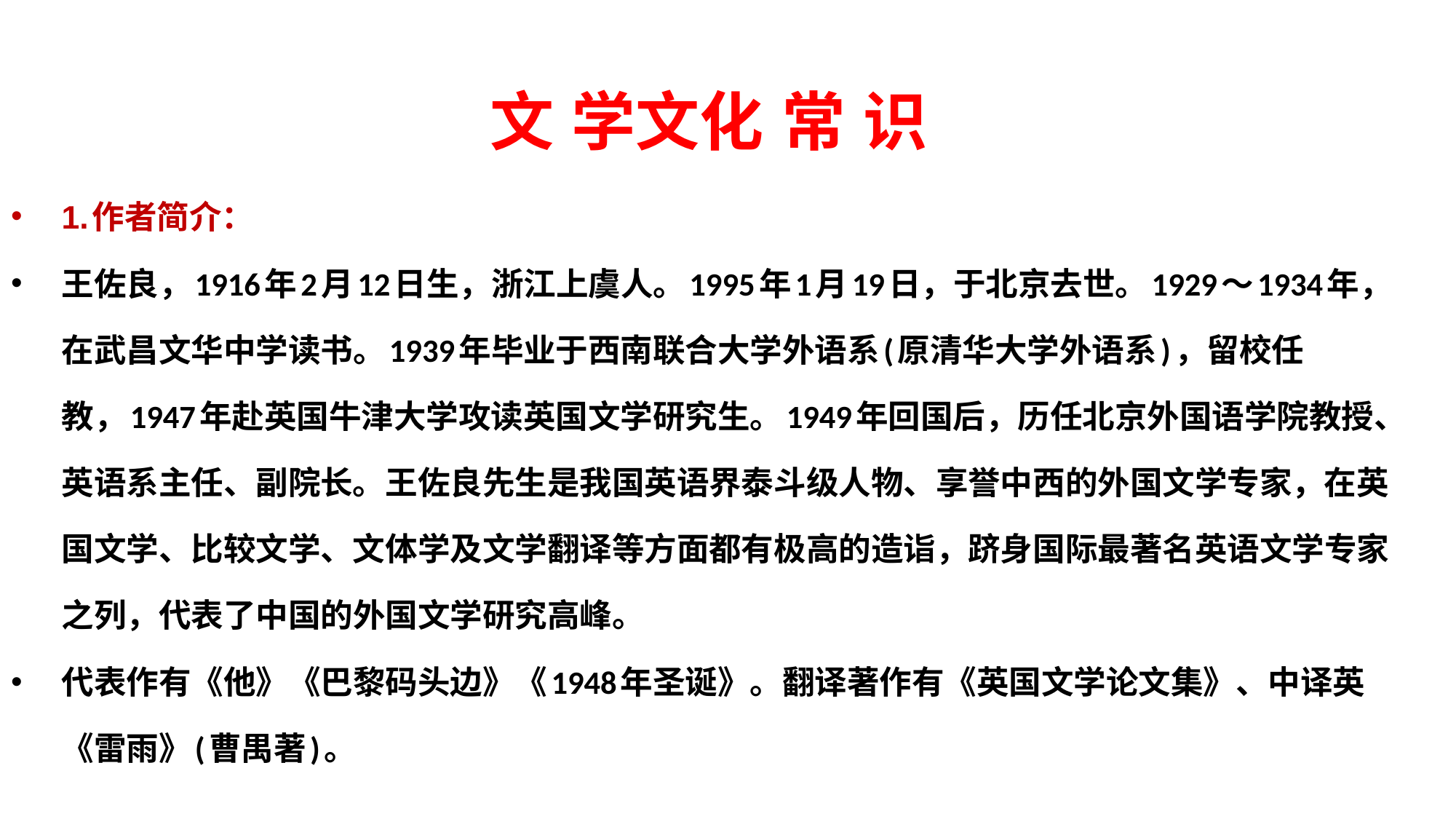

# 文 学文化 常 识
1.作者简介：
王佐良，1916年2月12日生，浙江上虞人。1995年1月19日，于北京去世。1929～1934年，在武昌文华中学读书。1939年毕业于西南联合大学外语系(原清华大学外语系)，留校任教，1947年赴英国牛津大学攻读英国文学研究生。1949年回国后，历任北京外国语学院教授、英语系主任、副院长。王佐良先生是我国英语界泰斗级人物、享誉中西的外国文学专家，在英国文学、比较文学、文体学及文学翻译等方面都有极高的造诣，跻身国际最著名英语文学专家之列，代表了中国的外国文学研究高峰。
代表作有《他》《巴黎码头边》《1948年圣诞》。翻译著作有《英国文学论文集》、中译英《雷雨》(曹禺著)。